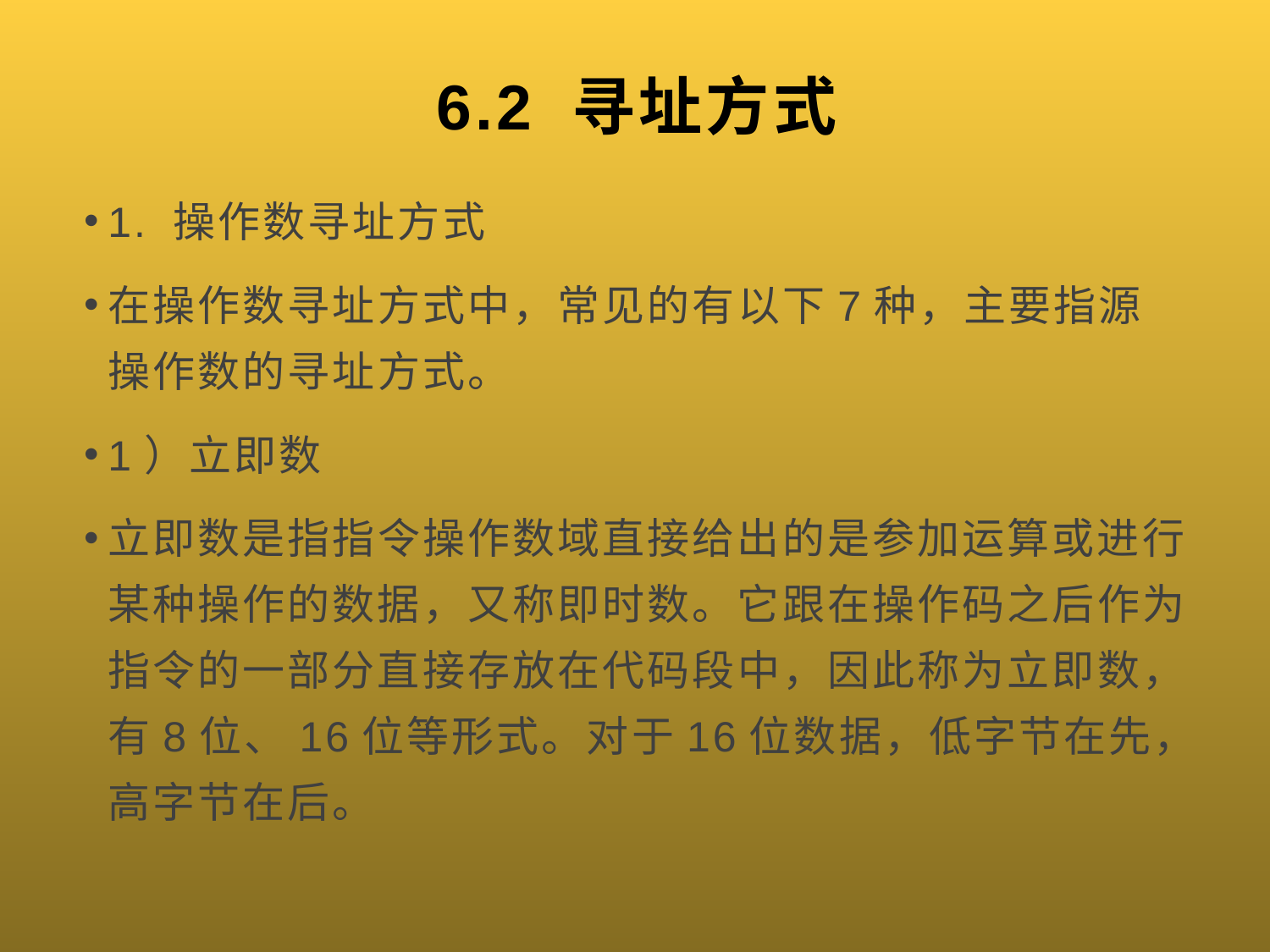

# 6.2 寻址方式
1. 操作数寻址方式
在操作数寻址方式中，常见的有以下7种，主要指源操作数的寻址方式。
1）立即数
立即数是指指令操作数域直接给出的是参加运算或进行某种操作的数据，又称即时数。它跟在操作码之后作为指令的一部分直接存放在代码段中，因此称为立即数，有8位、16位等形式。对于16位数据，低字节在先，高字节在后。